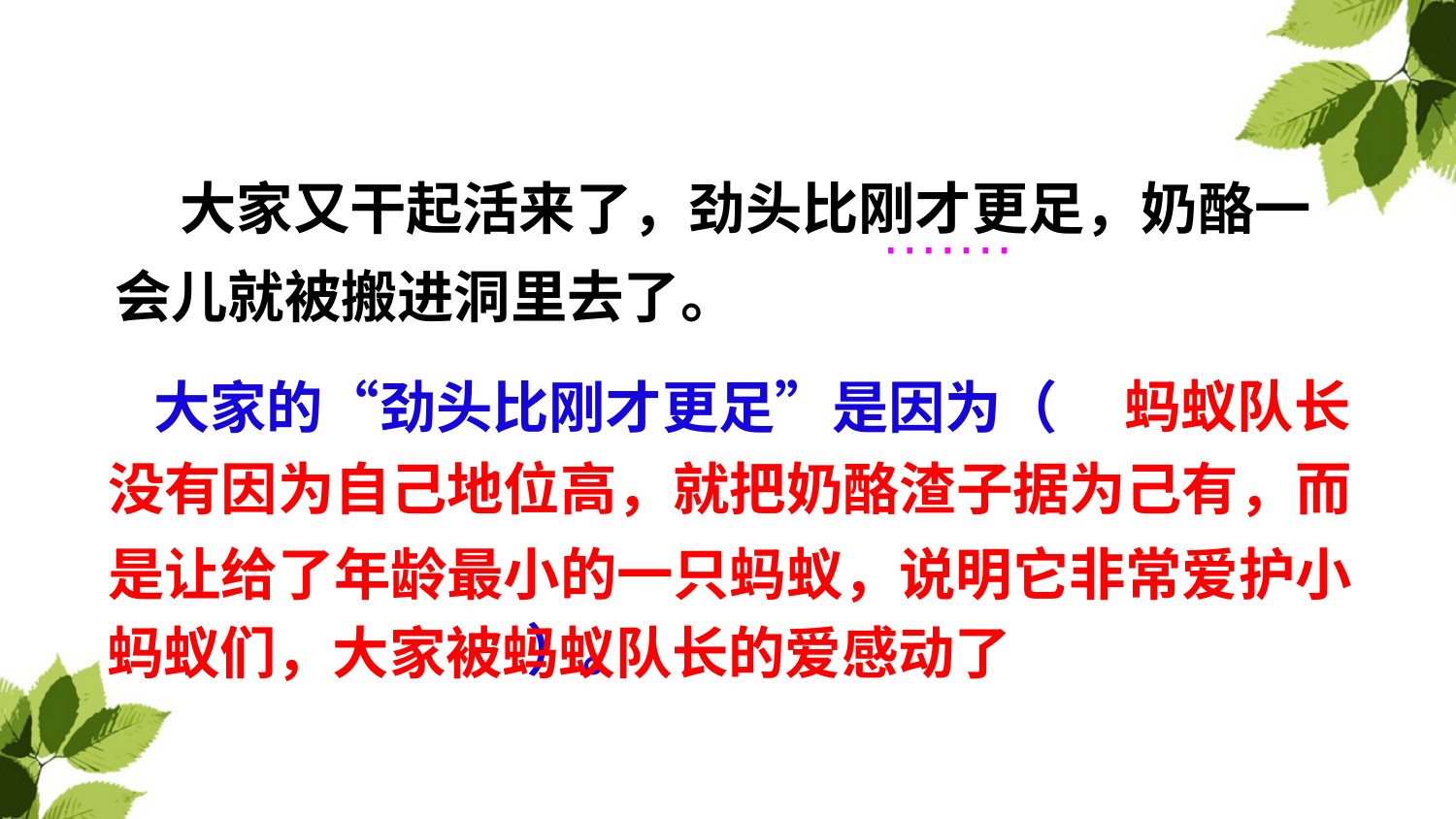

大家又干起活来了，劲头比刚才更足，奶酪一会儿就被搬进洞里去了。
·······
    大家的“劲头比刚才更足”是因为（

                                 ）。
蚂蚁队长
没有因为自己地位高，就把奶酪渣子据为己有，而
是让给了年龄最小的一只蚂蚁，说明它非常爱护小
蚂蚁们，大家被蚂蚁队长的爱感动了